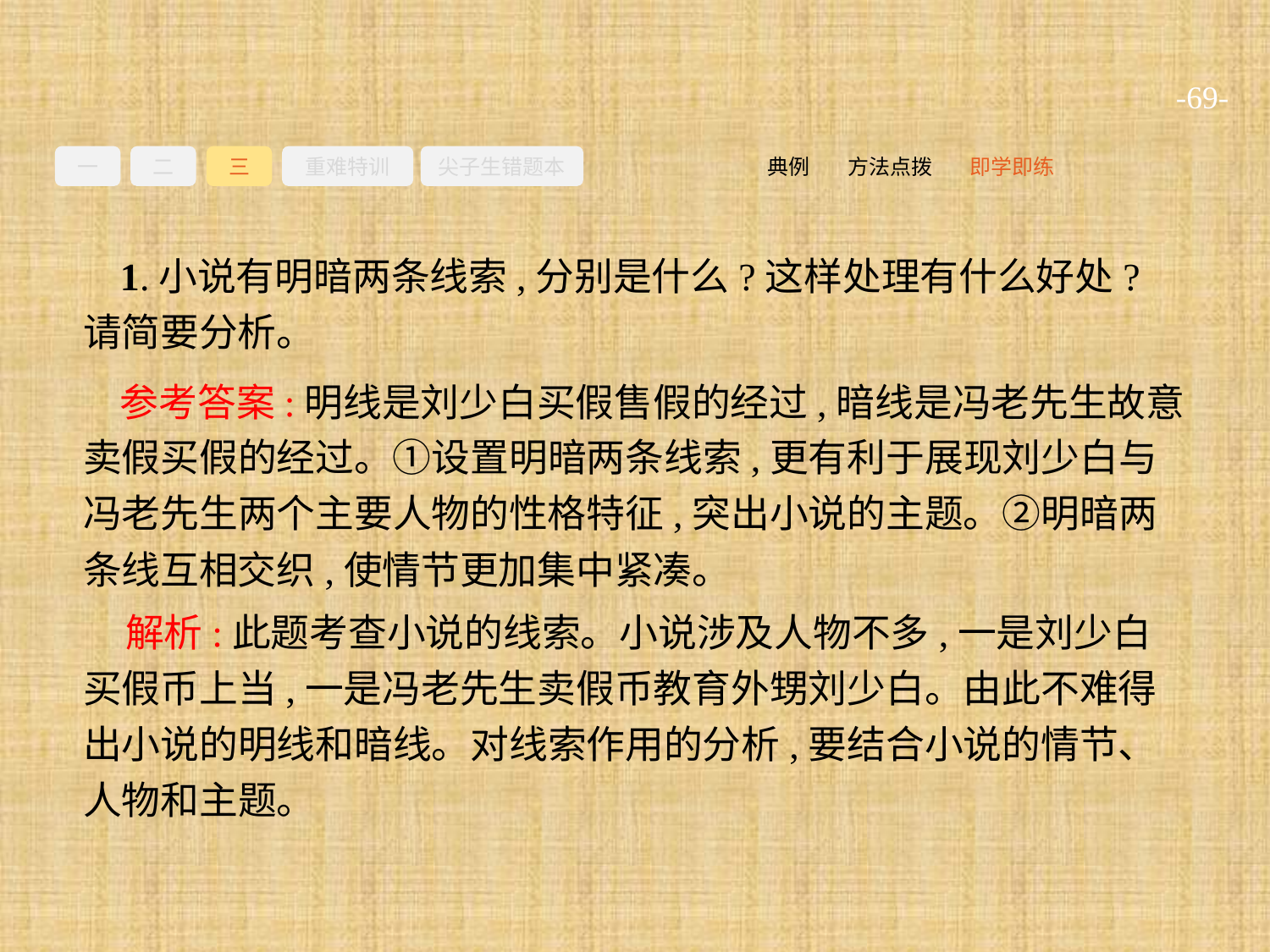

-69-
一
二
三
重难特训
尖子生错题本
即学即练
方法点拨
典例
1.小说有明暗两条线索,分别是什么?这样处理有什么好处?请简要分析。
参考答案:明线是刘少白买假售假的经过,暗线是冯老先生故意卖假买假的经过。①设置明暗两条线索,更有利于展现刘少白与冯老先生两个主要人物的性格特征,突出小说的主题。②明暗两条线互相交织,使情节更加集中紧凑。
解析:此题考查小说的线索。小说涉及人物不多,一是刘少白买假币上当,一是冯老先生卖假币教育外甥刘少白。由此不难得出小说的明线和暗线。对线索作用的分析,要结合小说的情节、人物和主题。